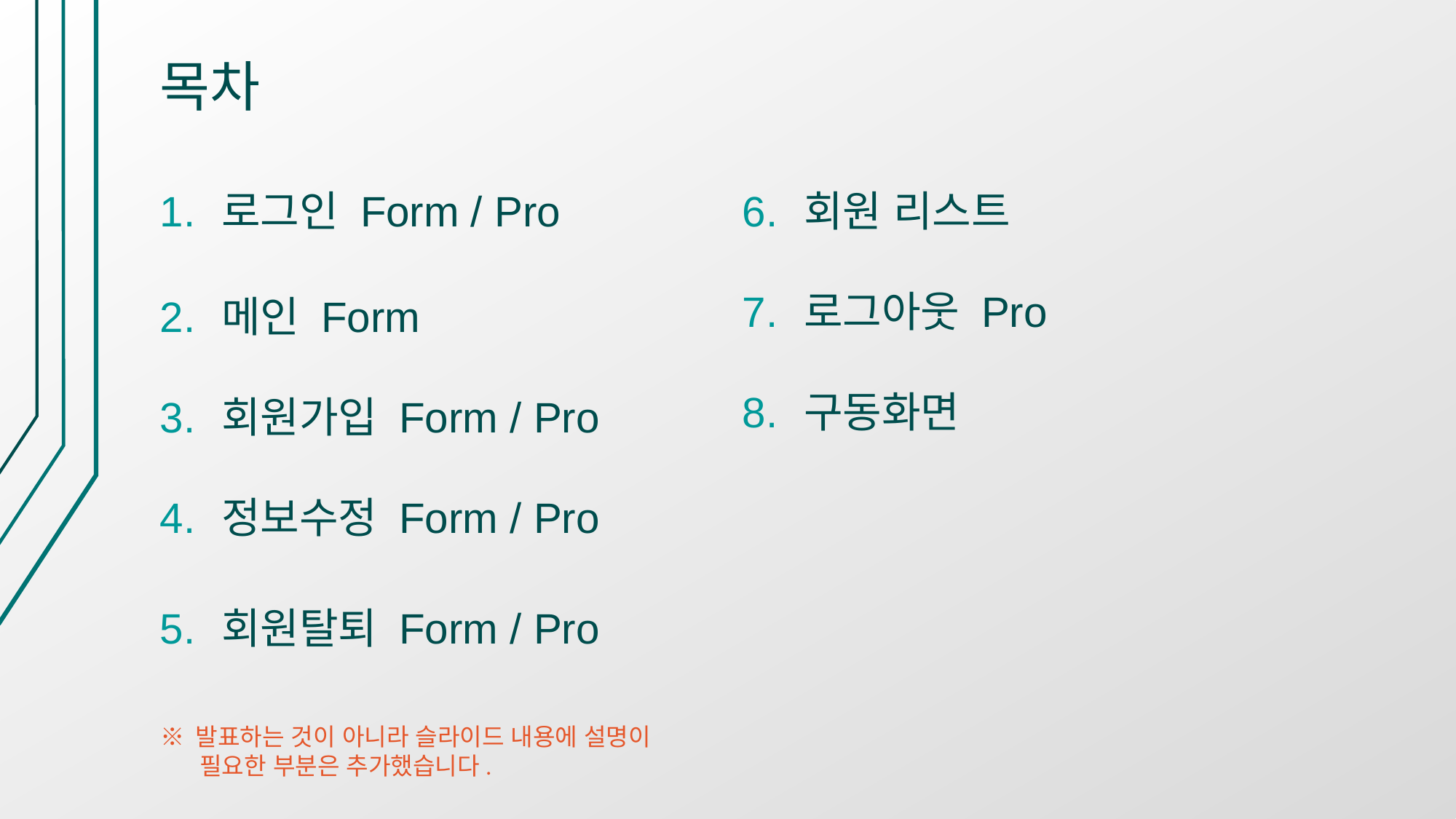

# 목차
회원 리스트
로그아웃 Pro
구동화면
로그인 Form / Pro
메인 Form
회원가입 Form / Pro
정보수정 Form / Pro
회원탈퇴 Form / Pro
※ 발표하는 것이 아니라 슬라이드 내용에 설명이
     필요한 부분은 추가했습니다.